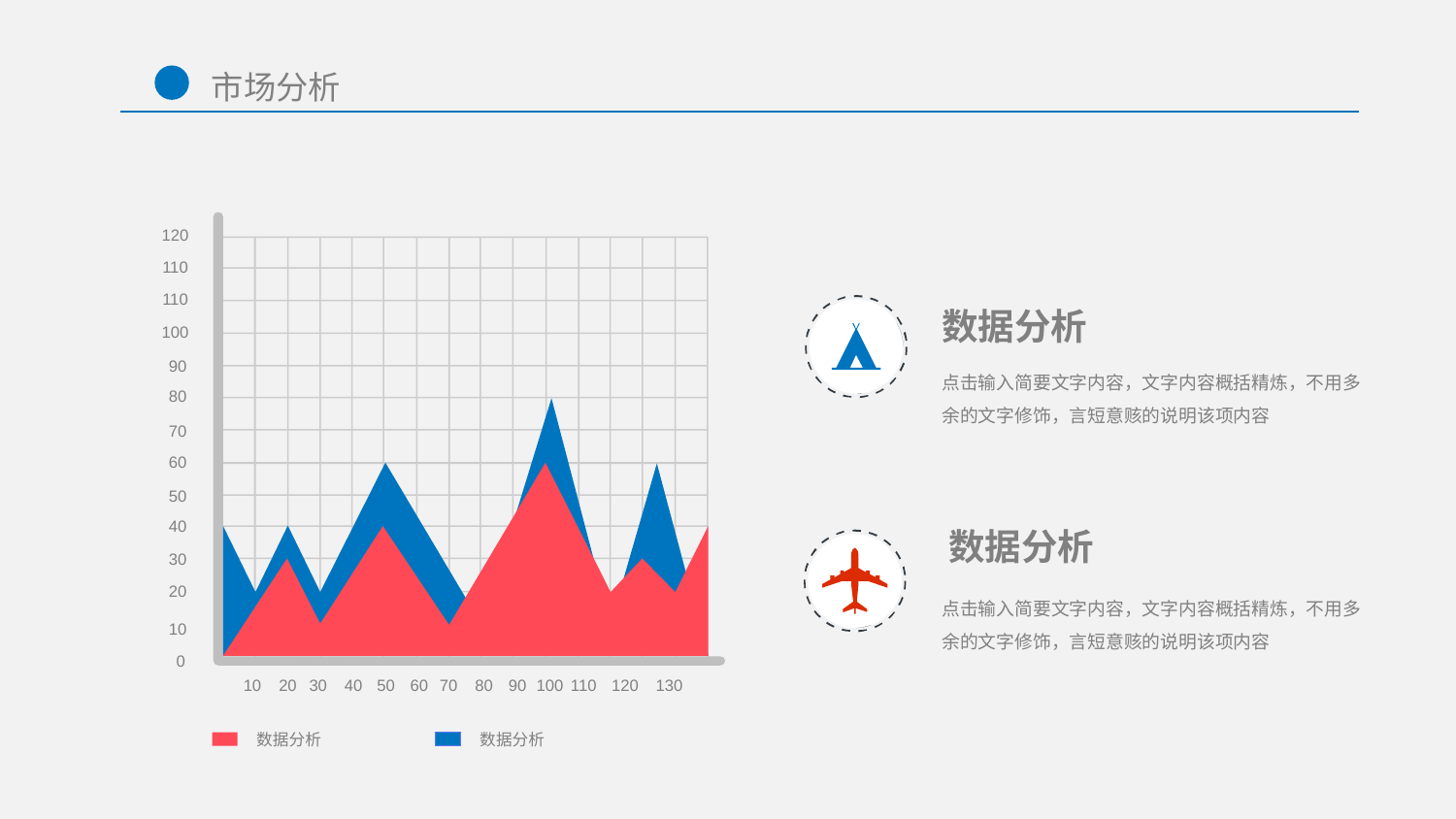

120

110

110

100

90

80

70

60

50

40

30

20

10

0

10
20
30
40
50
60
70
80
90
100
110
120
130
数据分析
数据分析

数据分析
点击输入简要文字内容，文字内容概括精炼，不用多余的文字修饰，言短意赅的说明该项内容
数据分析

点击输入简要文字内容，文字内容概括精炼，不用多余的文字修饰，言短意赅的说明该项内容